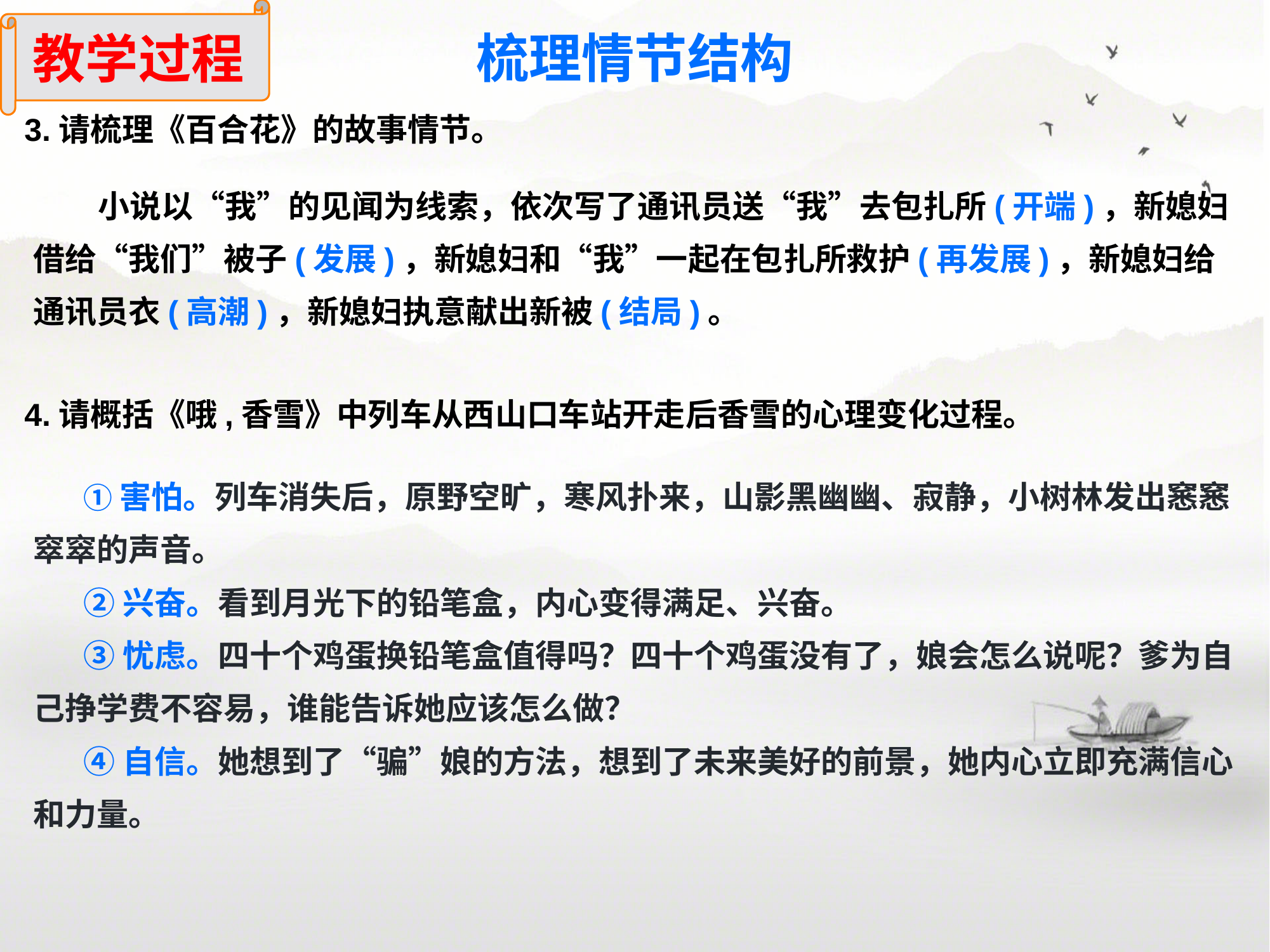

教学过程
梳理情节结构
3.请梳理《百合花》的故事情节。
        小说以“我”的见闻为线索，依次写了通讯员送“我”去包扎所(开端)，新媳妇借给“我们”被子(发展)，新媳妇和“我”一起在包扎所救护(再发展)，新媳妇给通讯员衣(高潮)，新媳妇执意献出新被(结局)。
4.请概括《哦,香雪》中列车从西山口车站开走后香雪的心理变化过程。
       ①害怕。列车消失后，原野空旷，寒风扑来，山影黑幽幽、寂静，小树林发出窸窸窣窣的声音。
       ②兴奋。看到月光下的铅笔盒，内心变得满足、兴奋。
       ③忧虑。四十个鸡蛋换铅笔盒值得吗？四十个鸡蛋没有了，娘会怎么说呢？爹为自己挣学费不容易，谁能告诉她应该怎么做？
       ④自信。她想到了“骗”娘的方法，想到了未来美好的前景，她内心立即充满信心和力量。